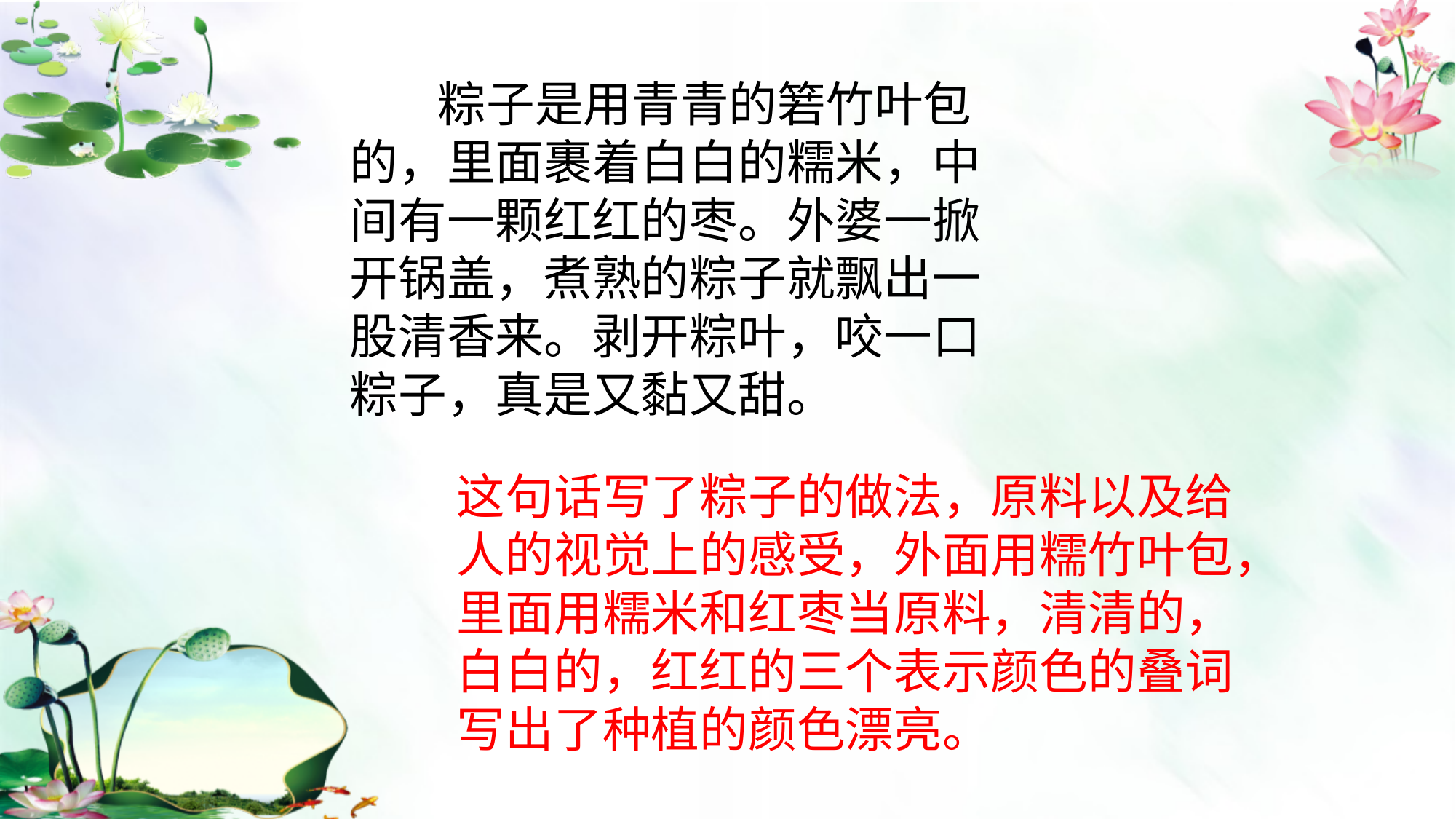

粽子是用青青的箬竹叶包的，里面裹着白白的糯米，中间有一颗红红的枣。外婆一掀开锅盖，煮熟的粽子就飘出一股清香来。剥开粽叶，咬一口粽子，真是又黏又甜。
这句话写了粽子的做法，原料以及给人的视觉上的感受，外面用糯竹叶包，里面用糯米和红枣当原料，清清的，白白的，红红的三个表示颜色的叠词写出了种植的颜色漂亮。